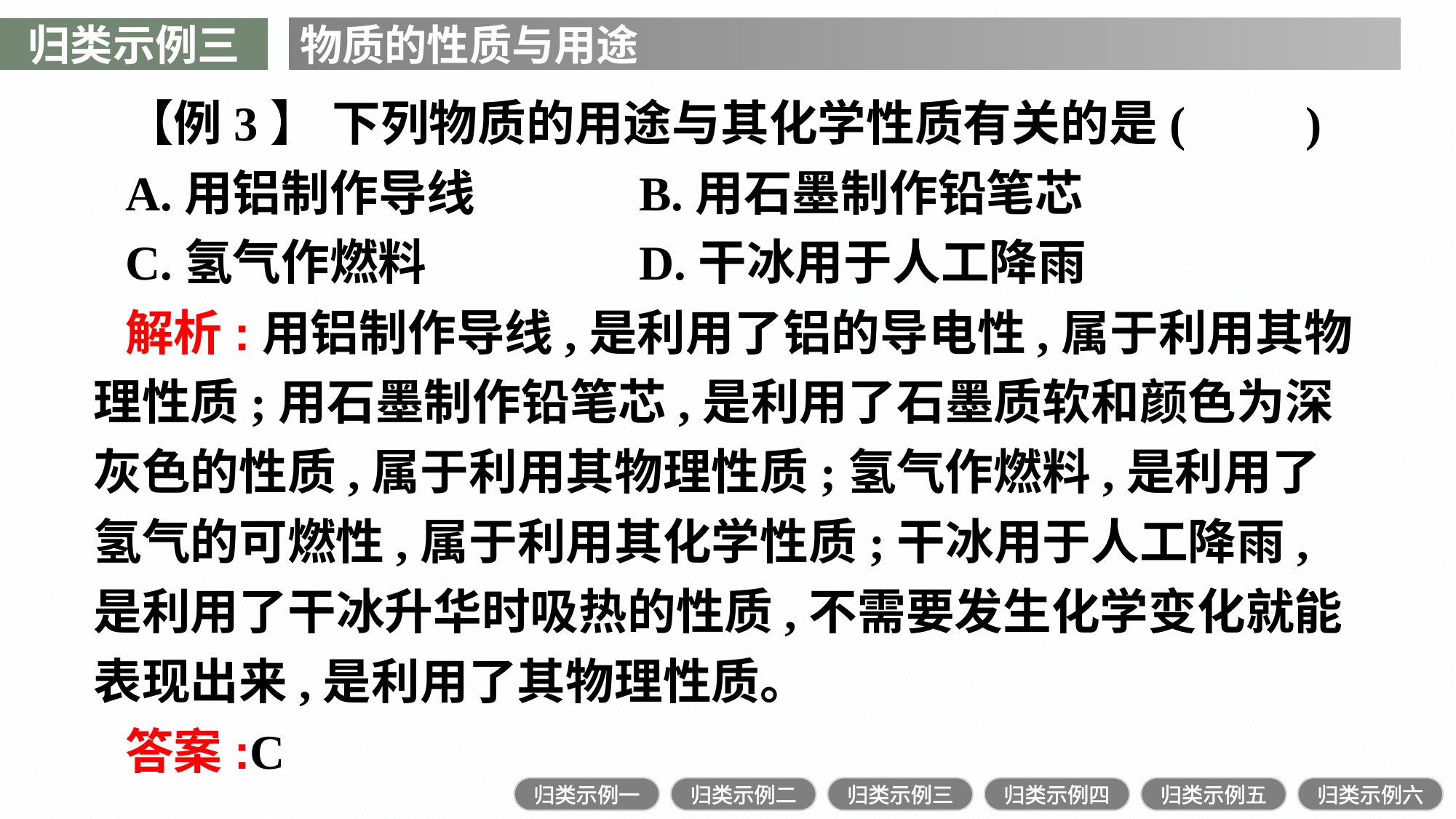

归类示例三
物质的性质与用途

【例3】 下列物质的用途与其化学性质有关的是(　　)
A.用铝制作导线		B.用石墨制作铅笔芯
C.氢气作燃料		D.干冰用于人工降雨
解析:用铝制作导线,是利用了铝的导电性,属于利用其物理性质;用石墨制作铅笔芯,是利用了石墨质软和颜色为深灰色的性质,属于利用其物理性质;氢气作燃料,是利用了氢气的可燃性,属于利用其化学性质;干冰用于人工降雨,是利用了干冰升华时吸热的性质,不需要发生化学变化就能表现出来,是利用了其物理性质。
答案:C